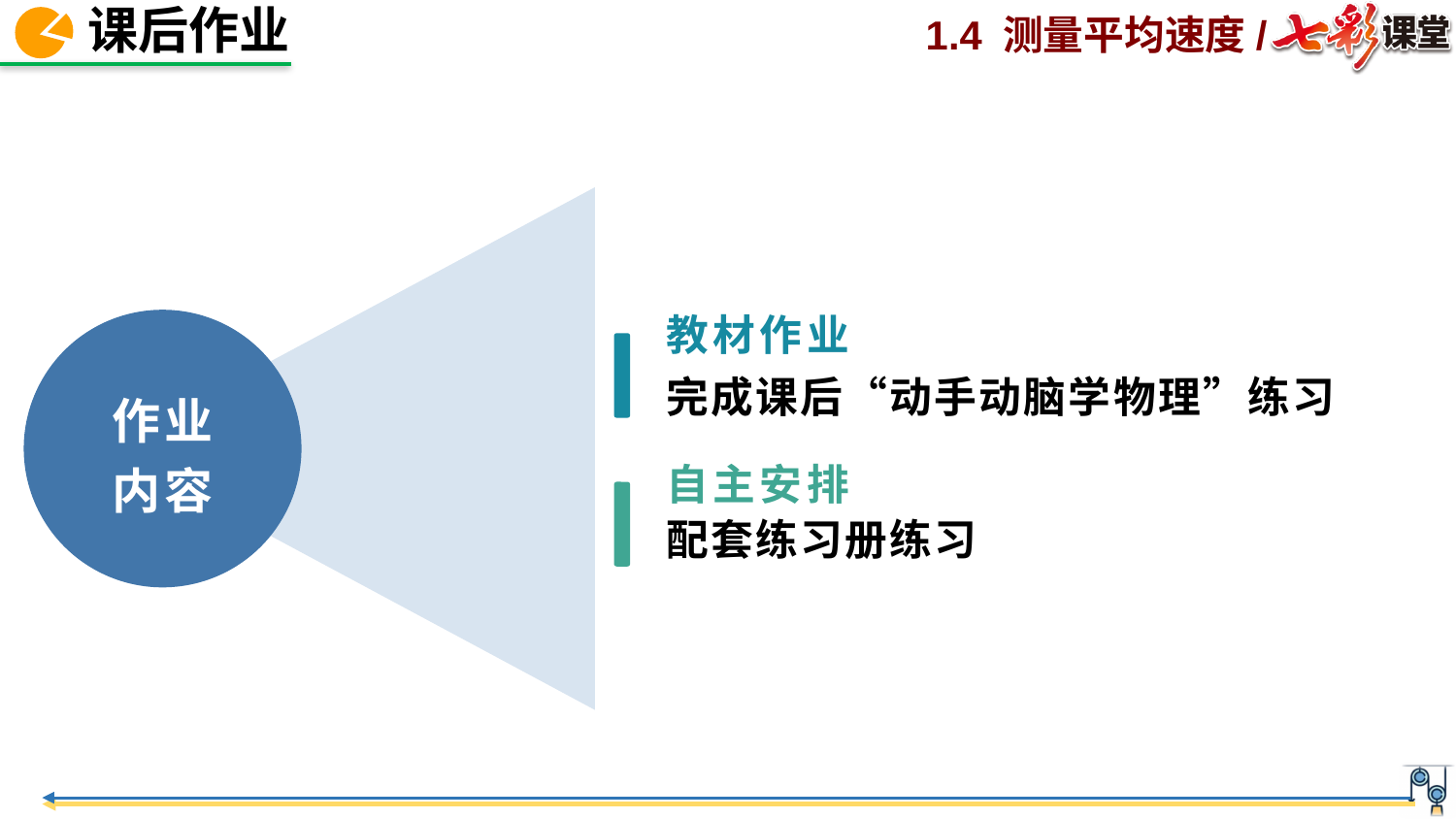

作业
内容
教材作业

完成课后“动手动脑学物理”练习
自主安排

配套练习册练习